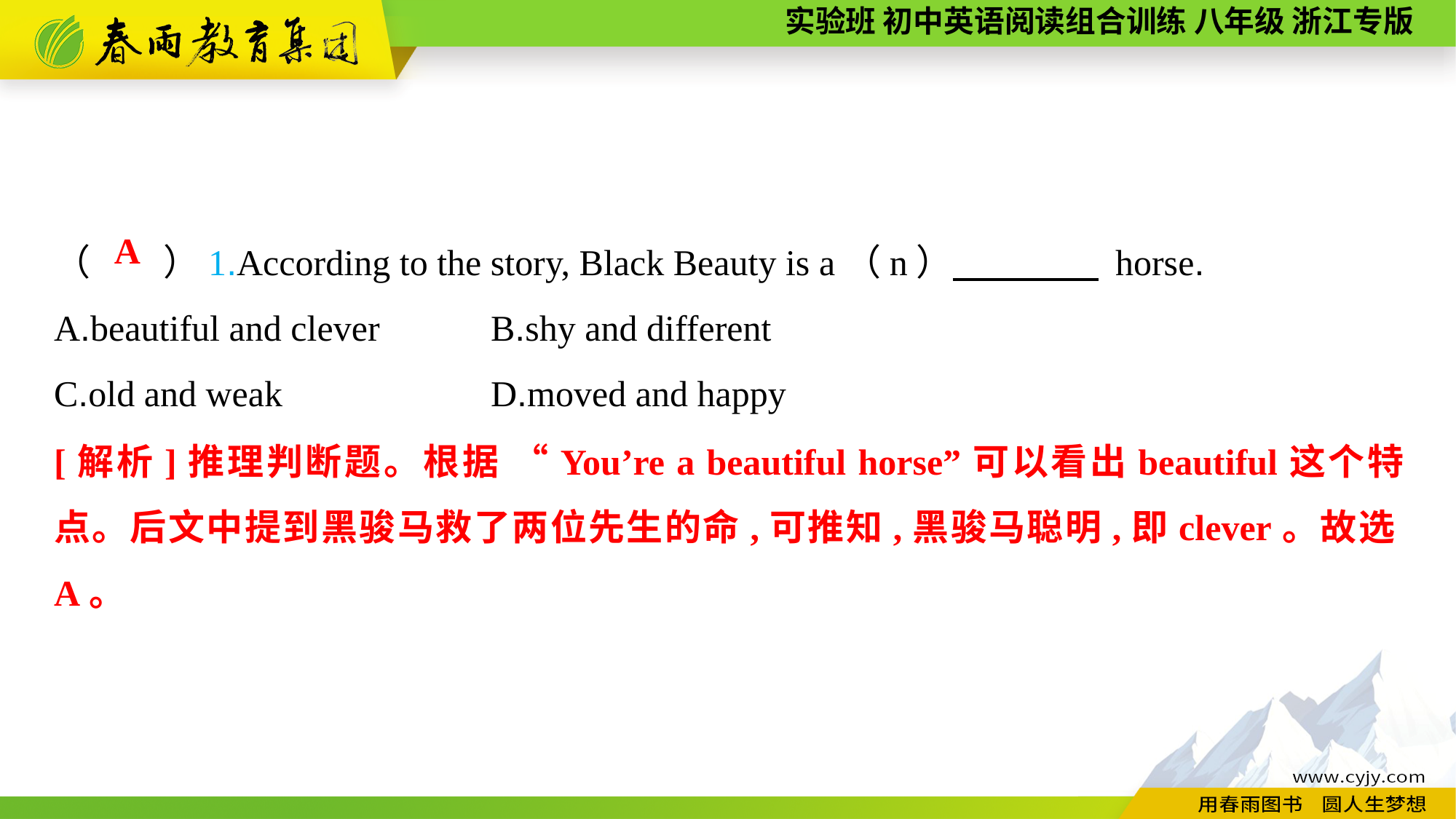

（　　）1.According to the story, Black Beauty is a（n）　　　　 horse.
A.beautiful and clever		B.shy and different
C.old and weak		D.moved and happy
A
[解析]推理判断题。根据 “You’re a beautiful horse”可以看出beautiful这个特点。后文中提到黑骏马救了两位先生的命,可推知,黑骏马聪明,即clever。故选A。